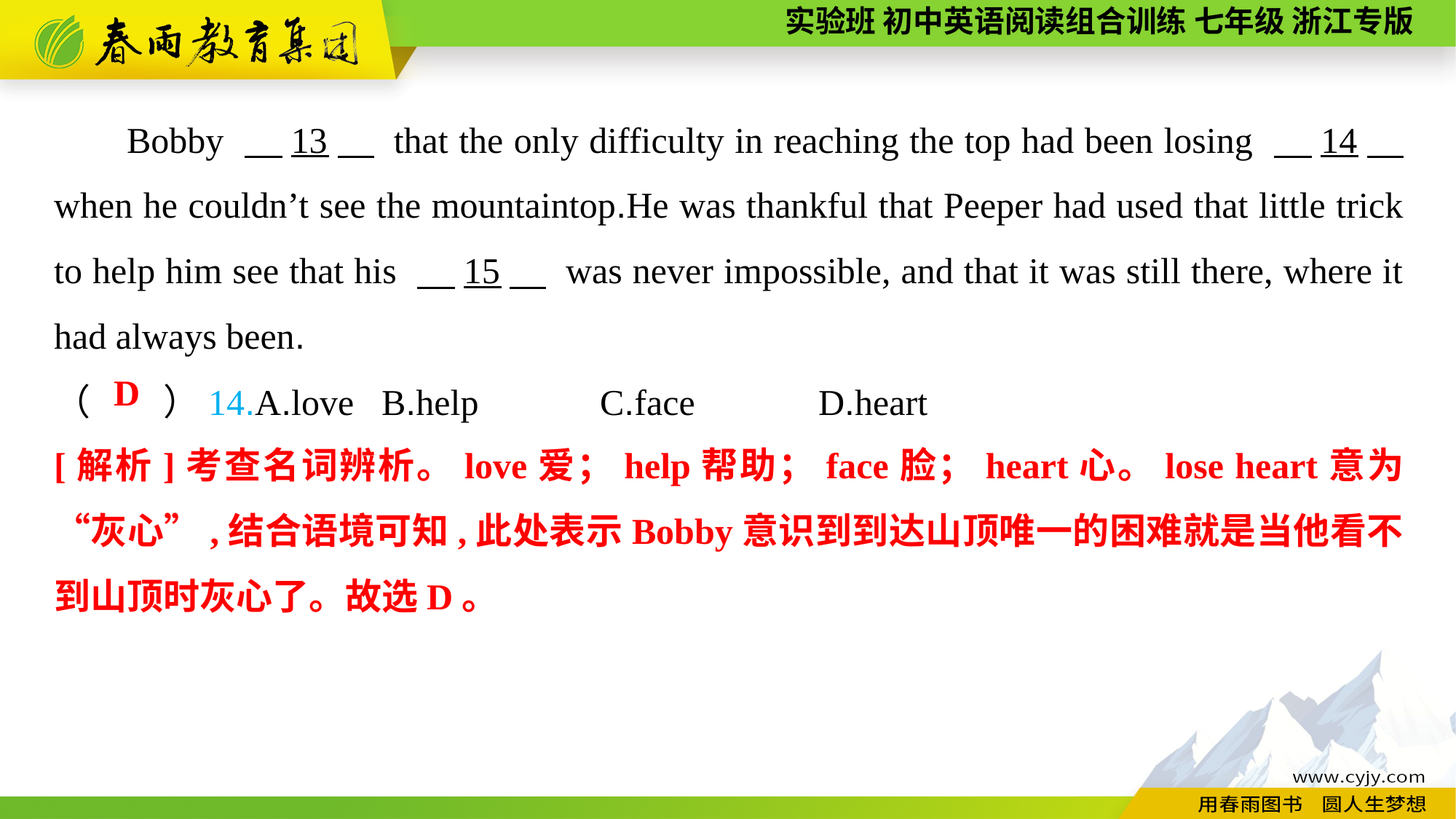

Bobby 　13　 that the only difficulty in reaching the top had been losing 　14　 when he couldn’t see the mountaintop.He was thankful that Peeper had used that little trick to help him see that his 　15　 was never impossible, and that it was still there, where it had always been.
（　　）14.A.love	B.help		C.face		D.heart
D
[解析]考查名词辨析。love爱；help帮助；face脸；heart心。lose heart意为“灰心”,结合语境可知,此处表示Bobby意识到到达山顶唯一的困难就是当他看不到山顶时灰心了。故选D。